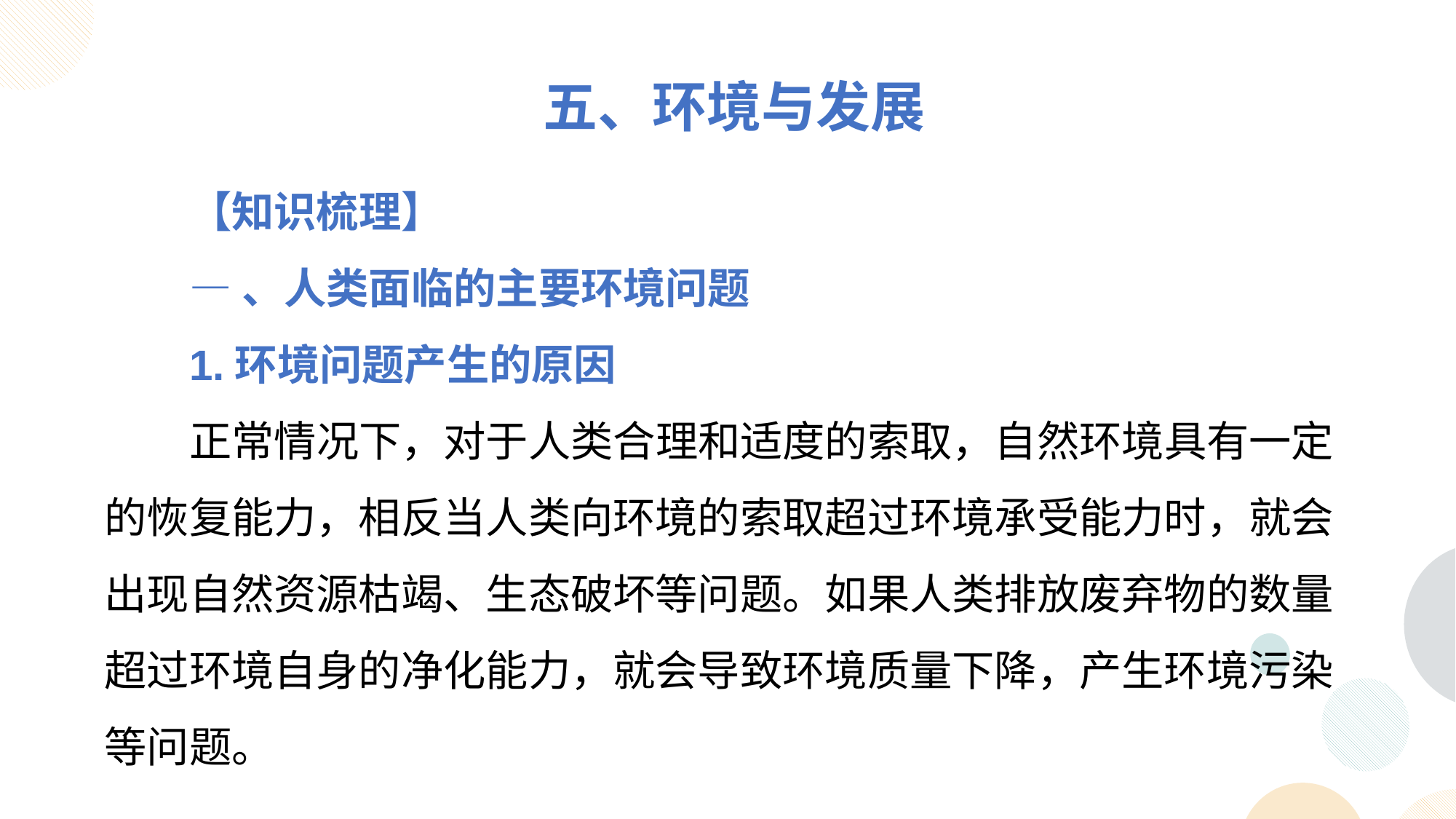

五、环境与发展
【知识梳理】
—、人类面临的主要环境问题
1.环境问题产生的原因
正常情况下，对于人类合理和适度的索取，自然环境具有一定的恢复能力，相反当人类向环境的索取超过环境承受能力时，就会出现自然资源枯竭、生态破坏等问题。如果人类排放废弃物的数量超过环境自身的净化能力，就会导致环境质量下降，产生环境污染等问题。